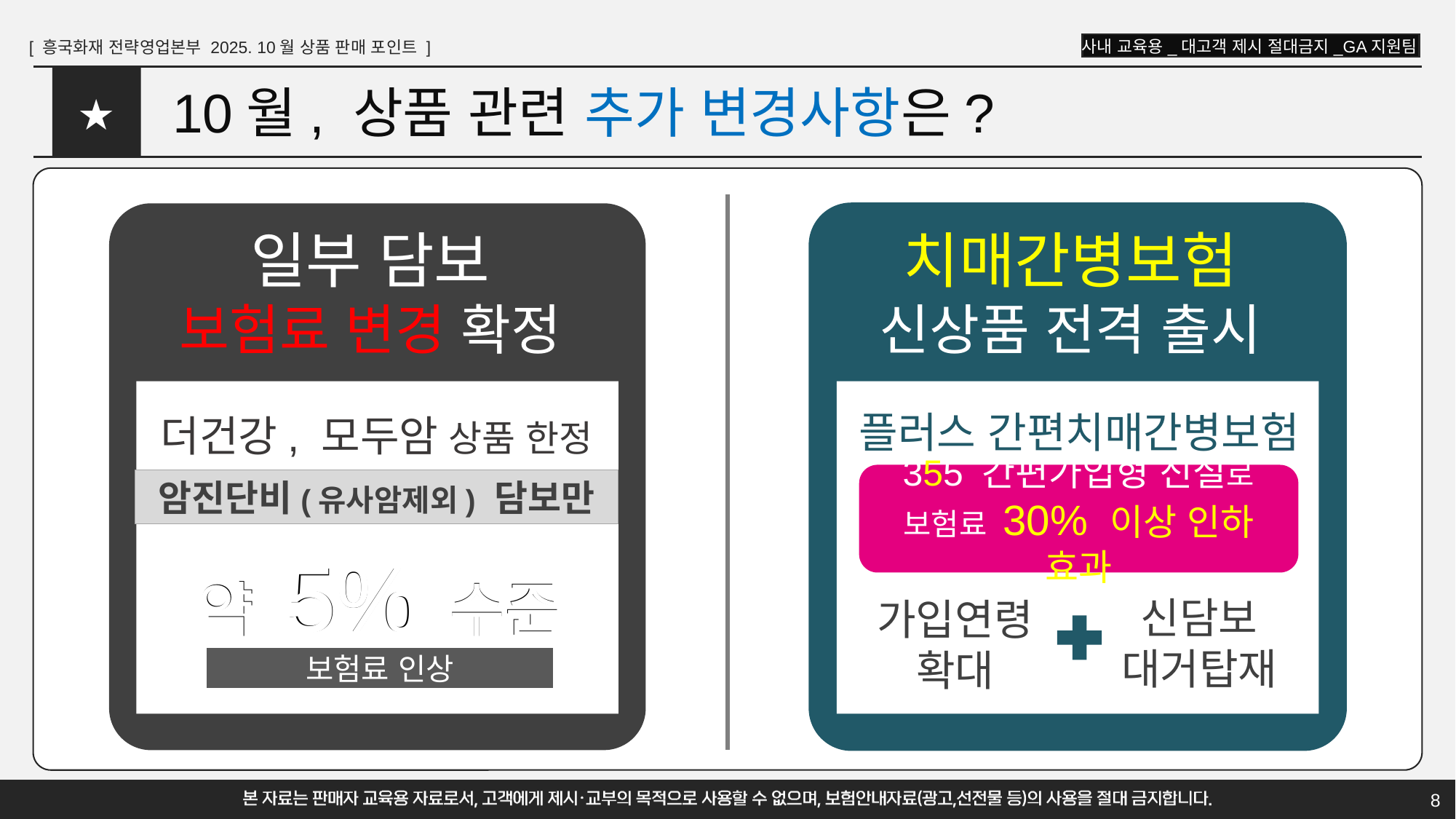

# 10월, 상품 관련 추가 변경사항은?
★

일부 담보
보험료 변경 확정

암진단비(유사암제외) 담보만

치매간병보험
신상품 전격 출시

플러스 간편치매간병보험
더건강, 모두암 상품 한정
355 간편가입형 신설로
보험료 30% 이상 인하 효과
약 5% 수준
약 5% 수준
신담보
대거탑재
가입연령
확대

보험료 인상
8